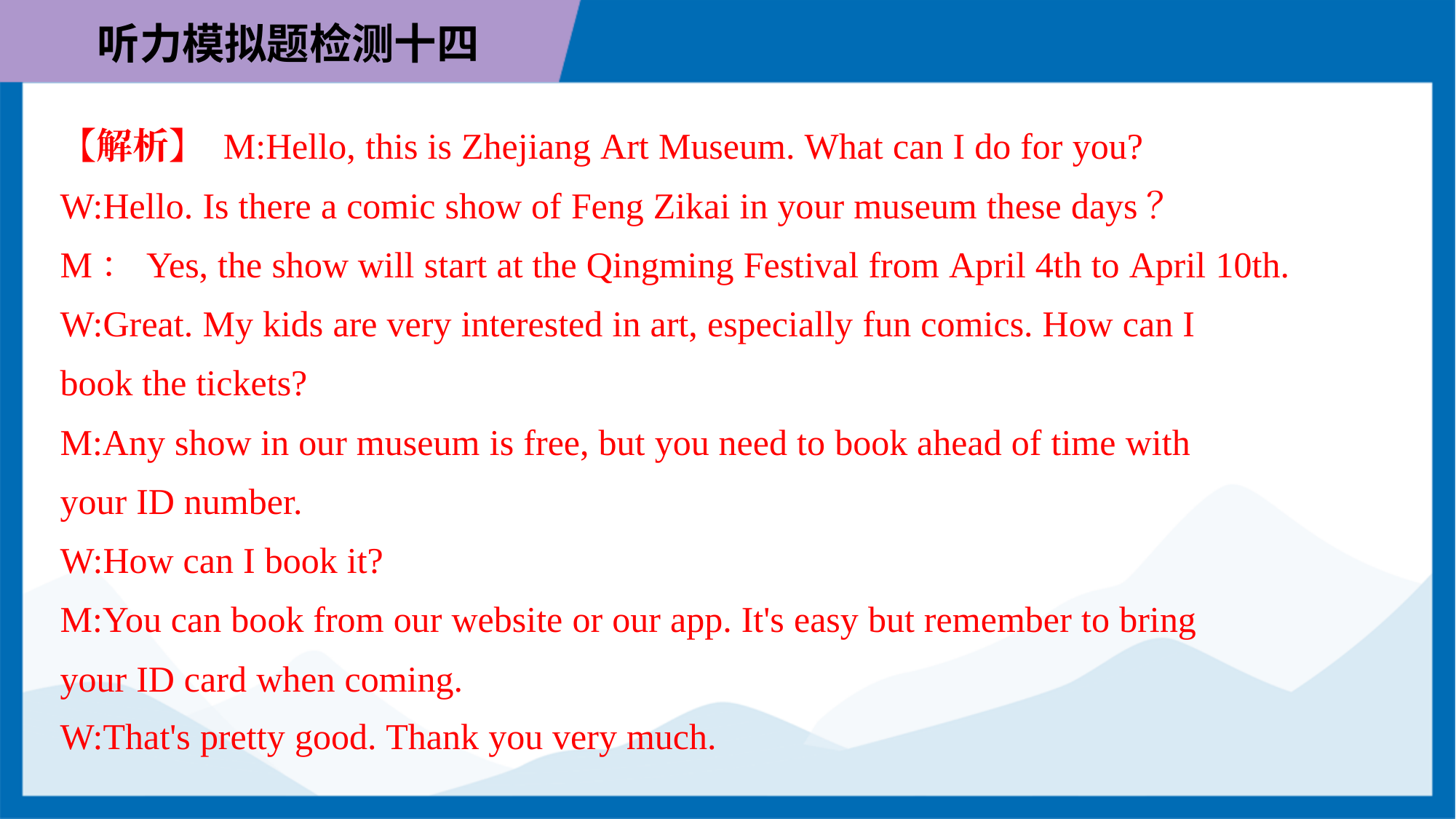

【解析】 M:Hello, this is Zhejiang Art Museum. What can I do for you?
W:Hello. Is there a comic show of Feng Zikai in your museum these days？
M：Yes, the show will start at the Qingming Festival from April 4th to April 10th.
W:Great. My kids are very interested in art, especially fun comics. How can I
book the tickets?
M:Any show in our museum is free, but you need to book ahead of time with
your ID number.
W:How can I book it?
M:You can book from our website or our app. It's easy but remember to bring
your ID card when coming.
W:That's pretty good. Thank you very much.